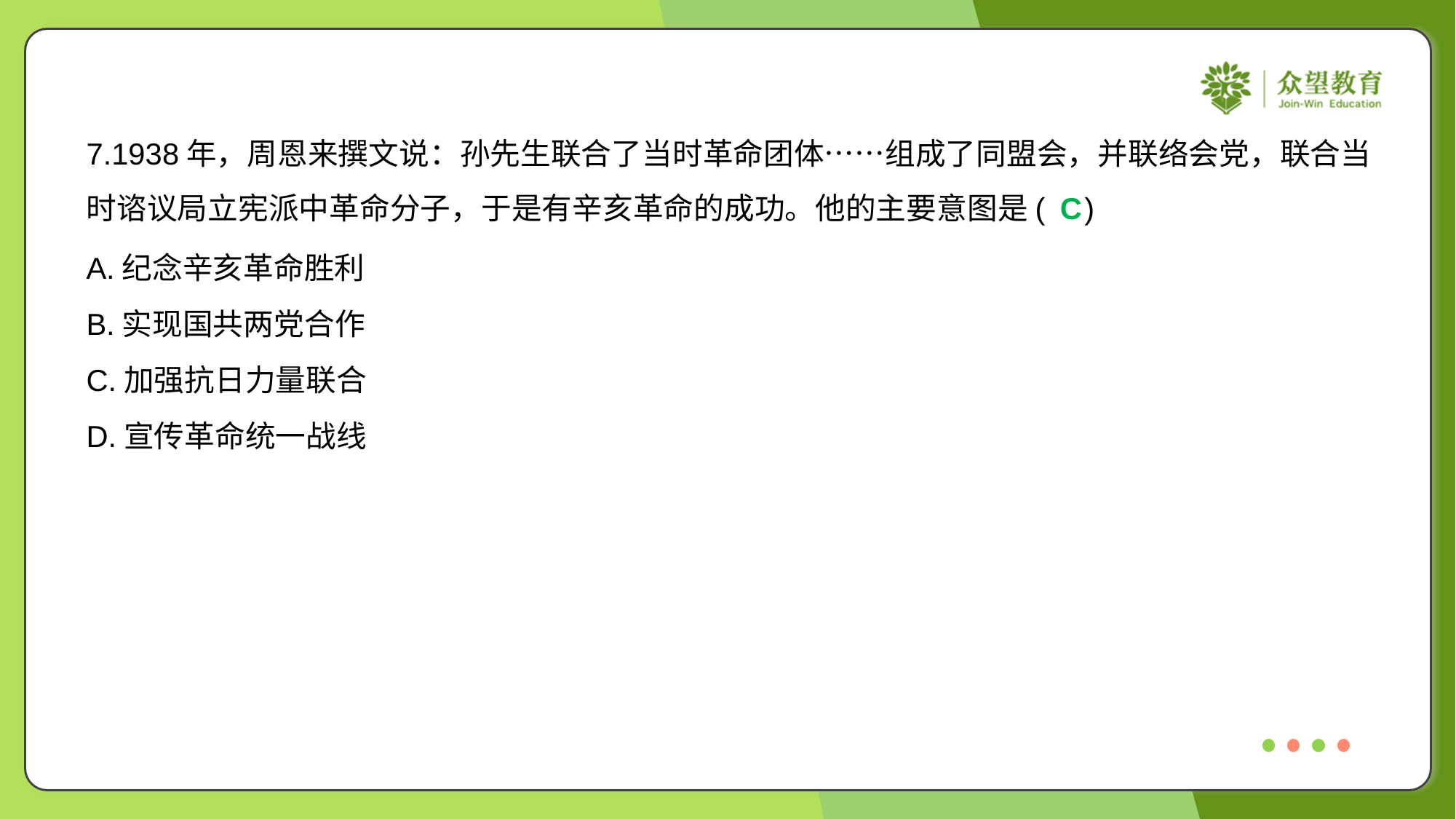

7.1938年，周恩来撰文说：孙先生联合了当时革命团体……组成了同盟会，并联络会党，联合当
时谘议局立宪派中革命分子，于是有辛亥革命的成功。他的主要意图是(     )
C
A.纪念辛亥革命胜利
B.实现国共两党合作
C.加强抗日力量联合
D.宣传革命统一战线